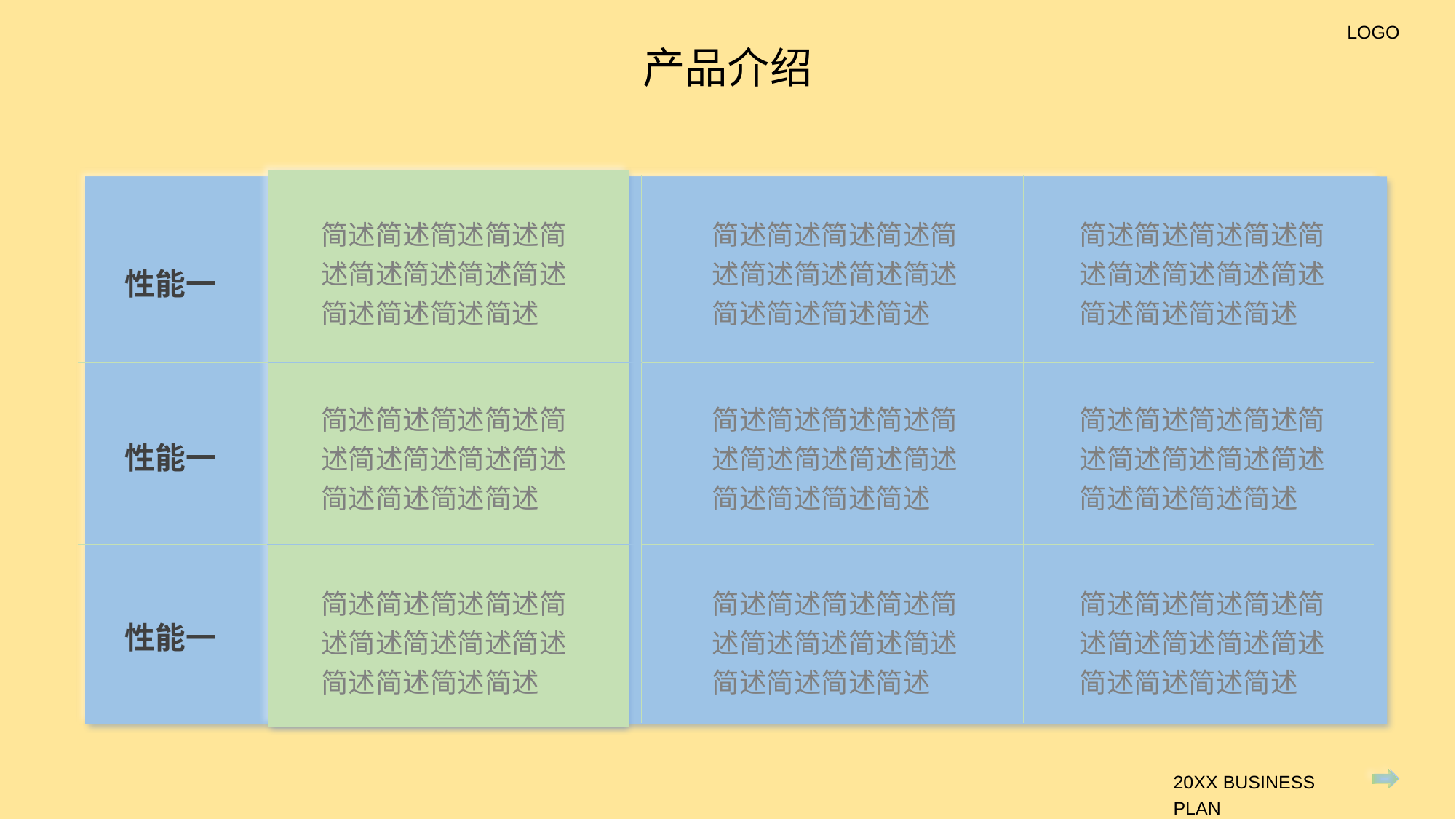

产品介绍

简述简述简述简述简述简述简述简述简述简述简述简述简述
简述简述简述简述简述简述简述简述简述简述简述简述简述
简述简述简述简述简述简述简述简述简述简述简述简述简述
性能一
简述简述简述简述简述简述简述简述简述简述简述简述简述
简述简述简述简述简述简述简述简述简述简述简述简述简述
简述简述简述简述简述简述简述简述简述简述简述简述简述
性能一
简述简述简述简述简述简述简述简述简述简述简述简述简述
简述简述简述简述简述简述简述简述简述简述简述简述简述
简述简述简述简述简述简述简述简述简述简述简述简述简述
性能一